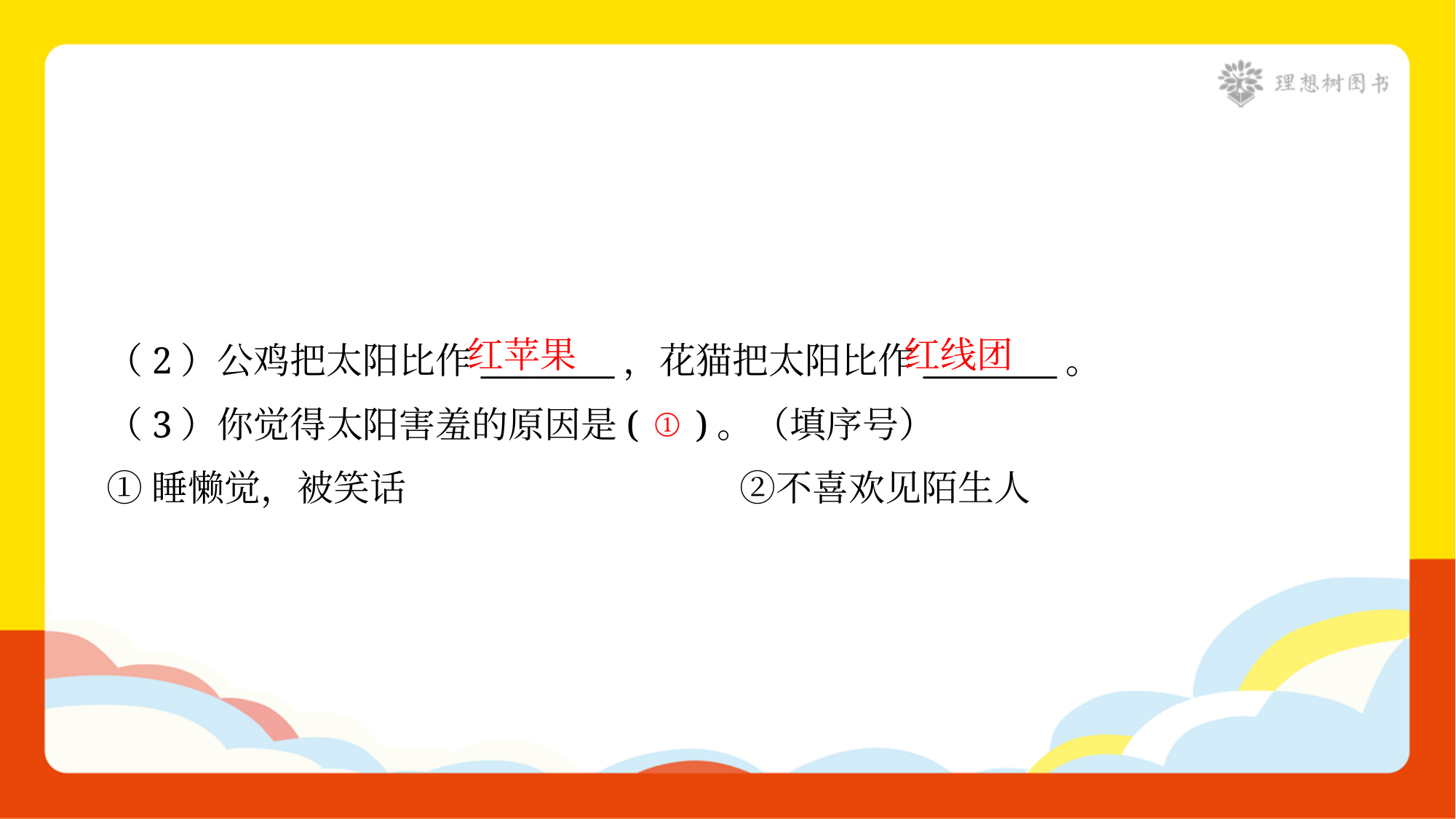

红苹果
红线团
（2）公鸡把太阳比作________，花猫把太阳比作________。
①
（3）你觉得太阳害羞的原因是(      )。（填序号）
①睡懒觉，被笑话	②不喜欢见陌生人